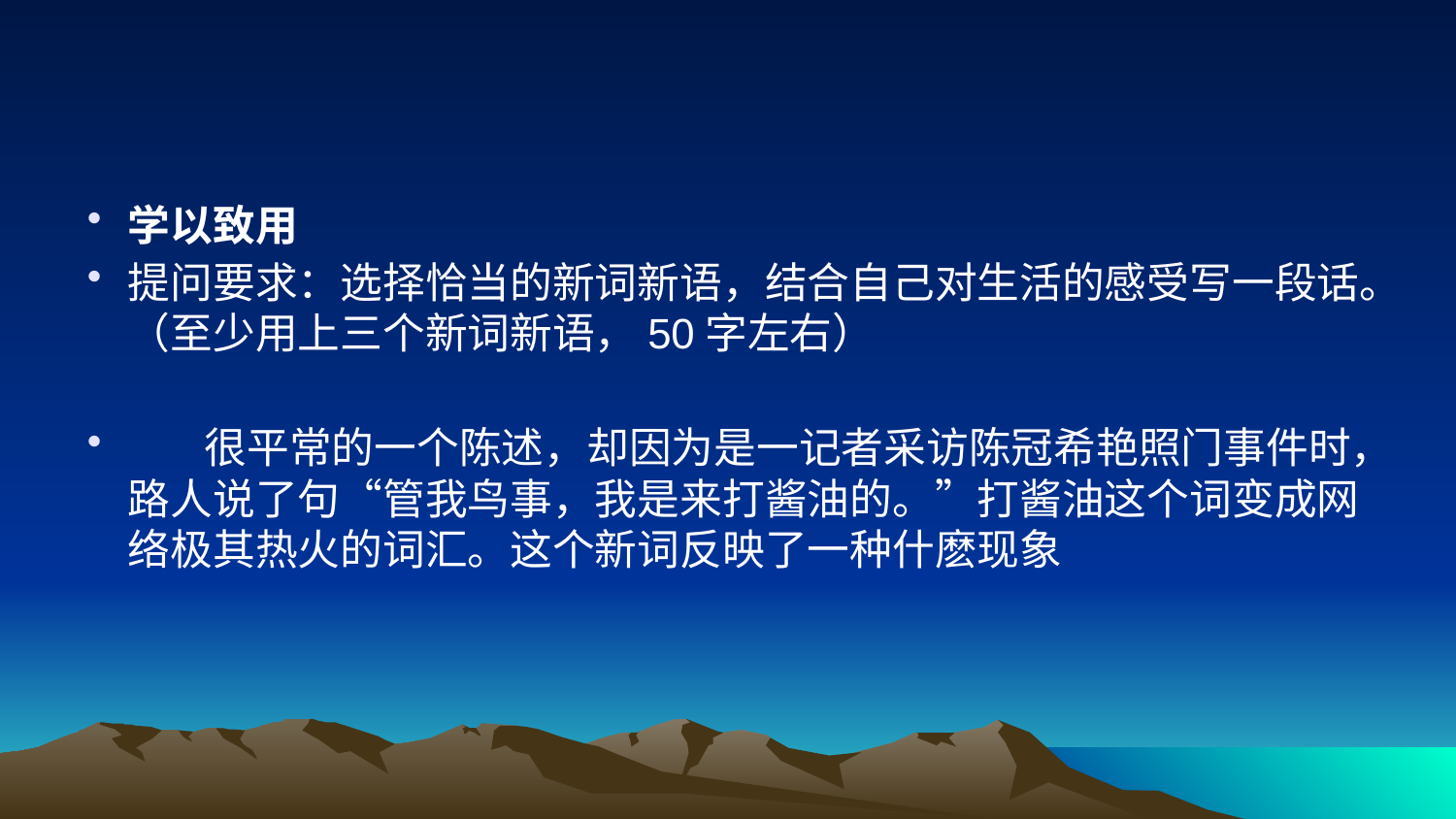

#
学以致用
提问要求：选择恰当的新词新语，结合自己对生活的感受写一段话。（至少用上三个新词新语，50字左右）

       很平常的一个陈述，却因为是一记者采访陈冠希艳照门事件时，路人说了句“管我鸟事，我是来打酱油的。”打酱油这个词变成网络极其热火的词汇。这个新词反映了一种什麽现象